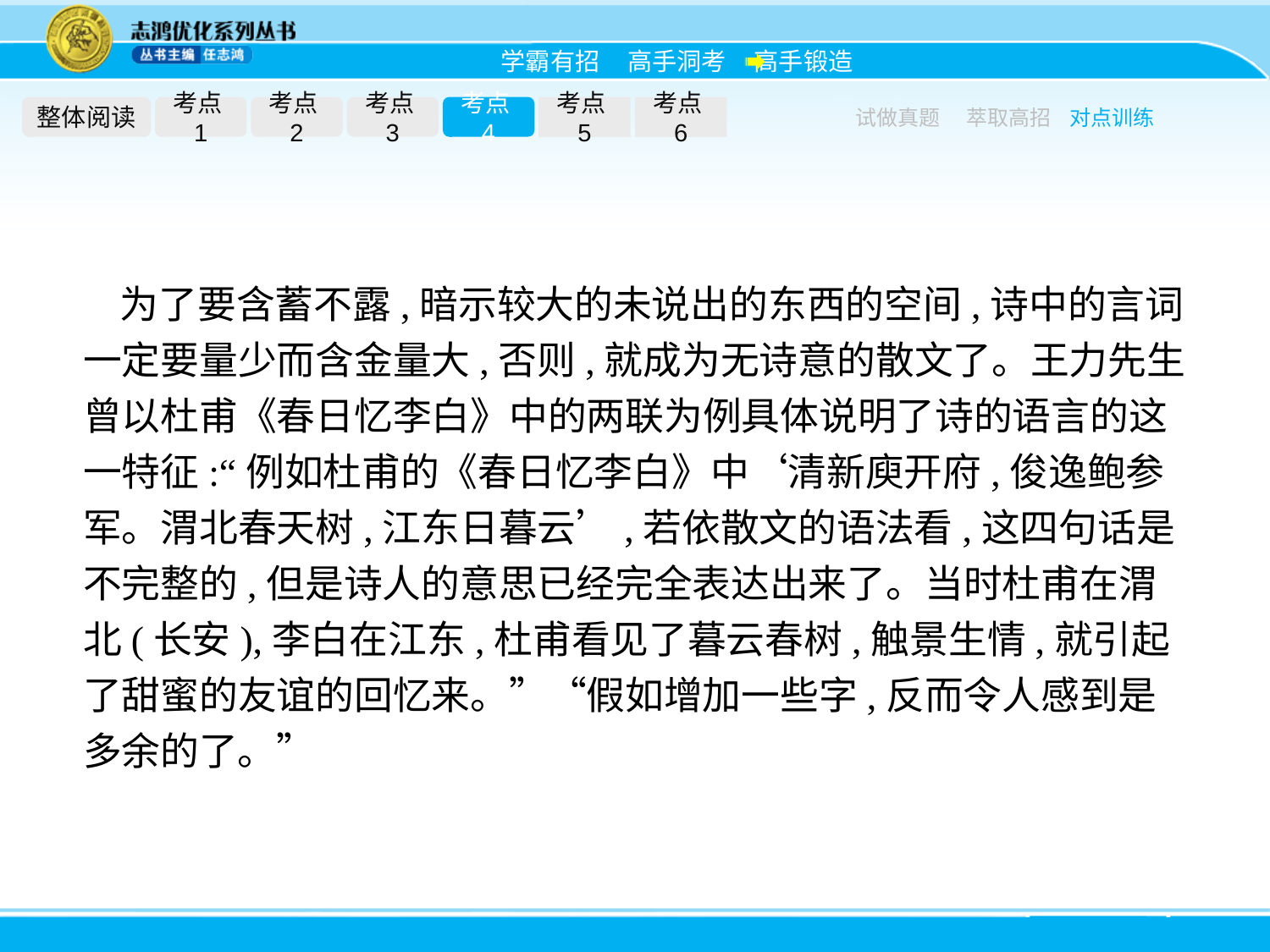

整体阅读
考点1
考点2
考点3
考点4
考点5
考点6
试做真题
萃取高招
对点训练
为了要含蓄不露,暗示较大的未说出的东西的空间,诗中的言词一定要量少而含金量大,否则,就成为无诗意的散文了。王力先生曾以杜甫《春日忆李白》中的两联为例具体说明了诗的语言的这一特征:“例如杜甫的《春日忆李白》中‘清新庾开府,俊逸鲍参军。渭北春天树,江东日暮云’,若依散文的语法看,这四句话是不完整的,但是诗人的意思已经完全表达出来了。当时杜甫在渭北(长安),李白在江东,杜甫看见了暮云春树,触景生情,就引起了甜蜜的友谊的回忆来。”“假如增加一些字,反而令人感到是多余的了。”